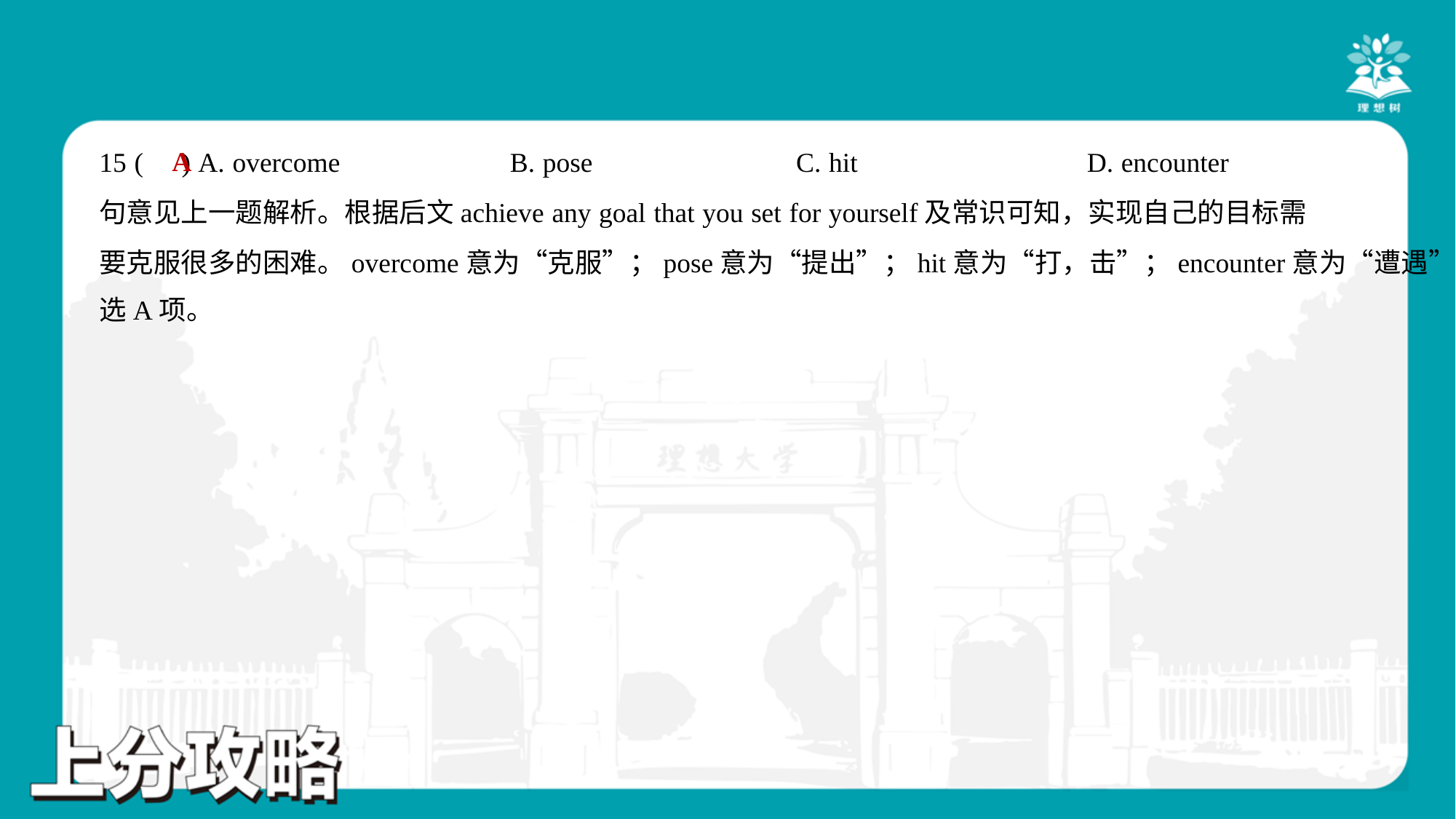

A
15 (     ) A. overcome	B. pose	C. hit	D. encounter
句意见上一题解析。根据后文achieve any goal that you set for yourself及常识可知，实现自己的目标需
要克服很多的困难。overcome意为“克服”；pose意为“提出”；hit意为“打，击”；encounter意为“遭遇”。故
选A项。